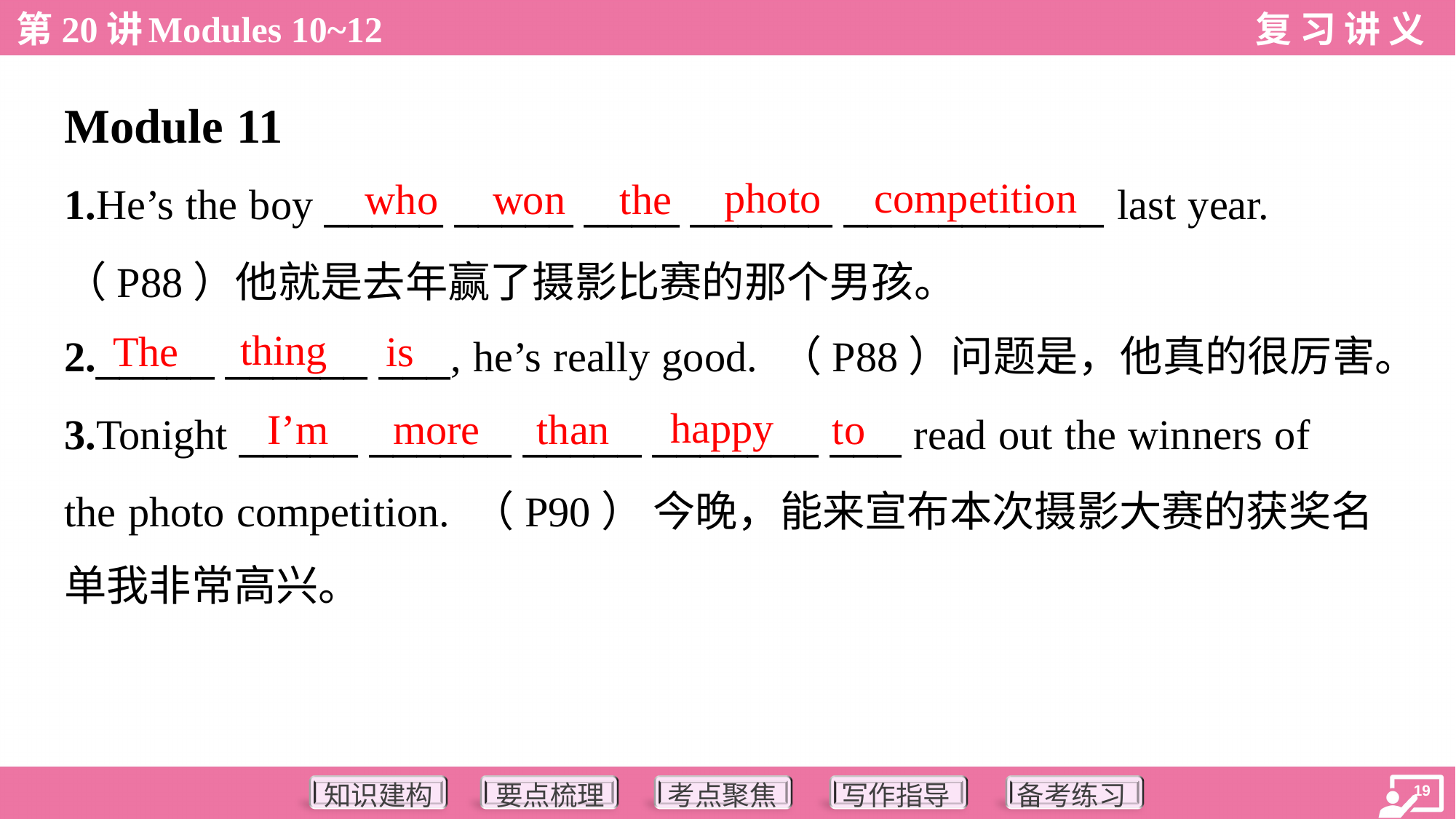

Module 11
photo
competition
who
won
the
1.He’s the boy _____ _____ ____ ______ ___________ last year.
（P88）他就是去年赢了摄影比赛的那个男孩。
2._____ ______ ___, he’s really good. （P88）问题是，他真的很厉害。
thing
The
is
happy
I’m
more
than
to
3.Tonight _____ ______ _____ _______ ___ read out the winners of
the photo competition. （P90） 今晚，能来宣布本次摄影大赛的获奖名
单我非常高兴。